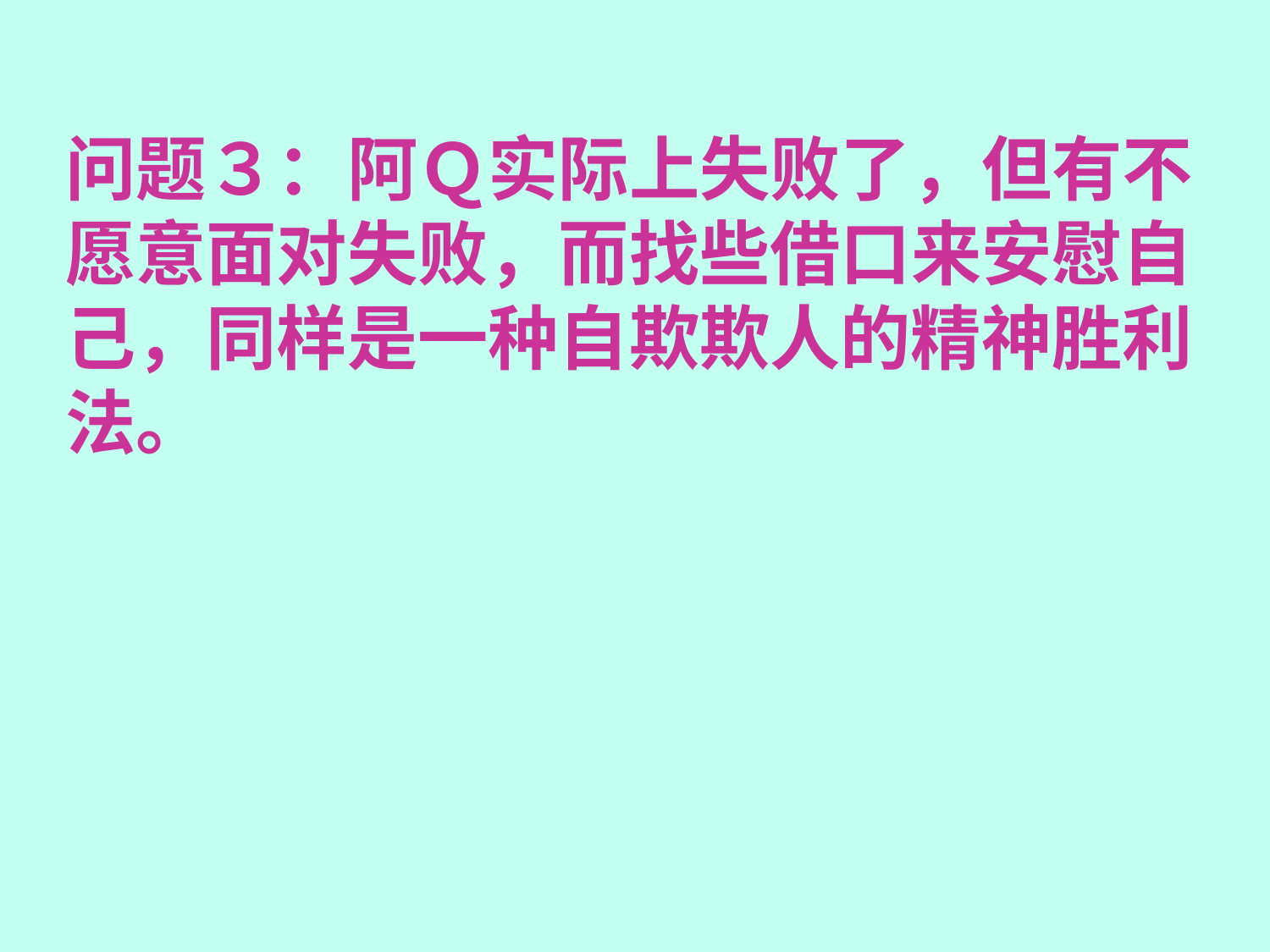

问题３：阿Ｑ实际上失败了，但有不愿意面对失败，而找些借口来安慰自己，同样是一种自欺欺人的精神胜利法。